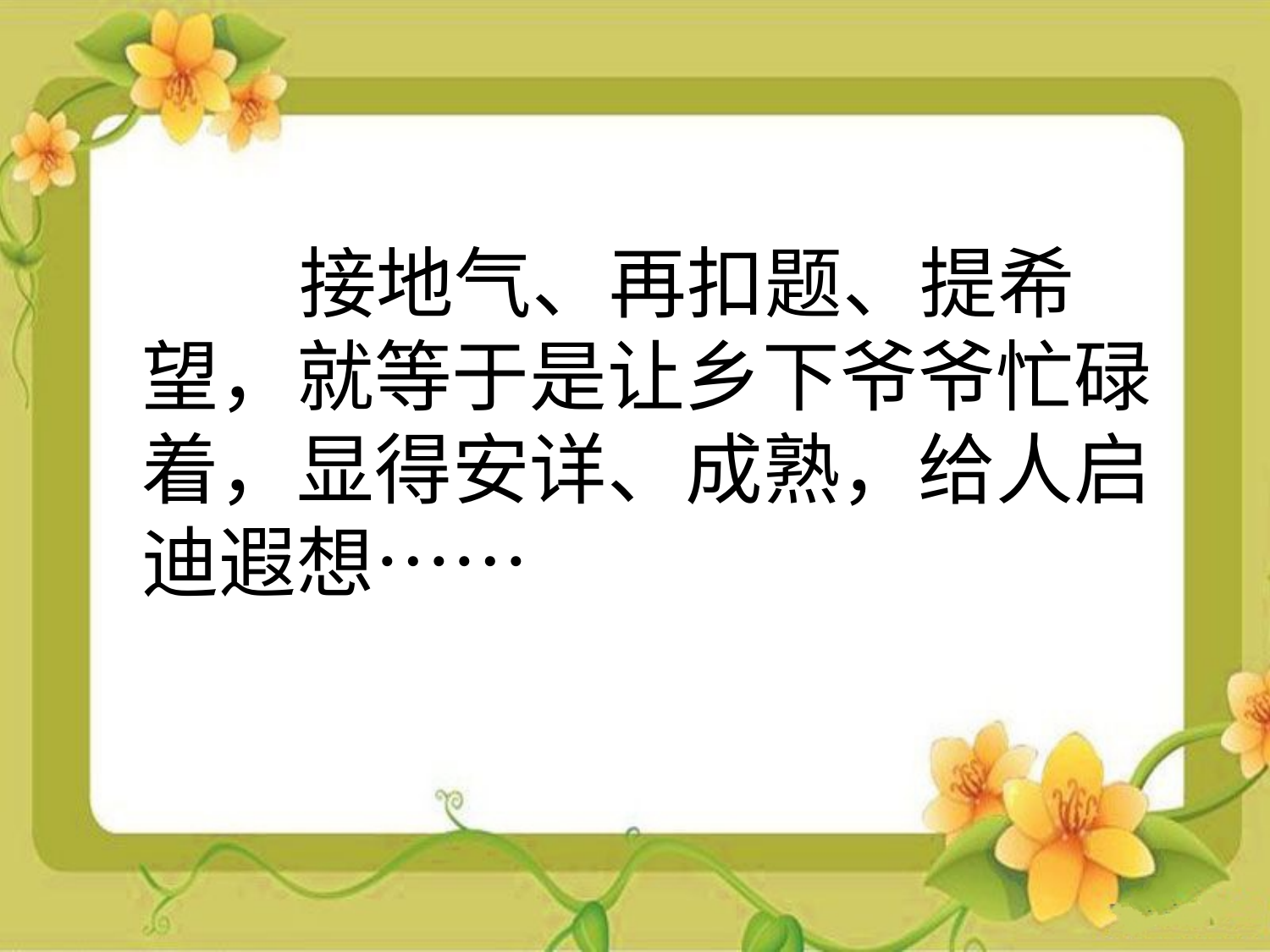

接地气、再扣题、提希望，就等于是让乡下爷爷忙碌着，显得安详、成熟，给人启迪遐想……